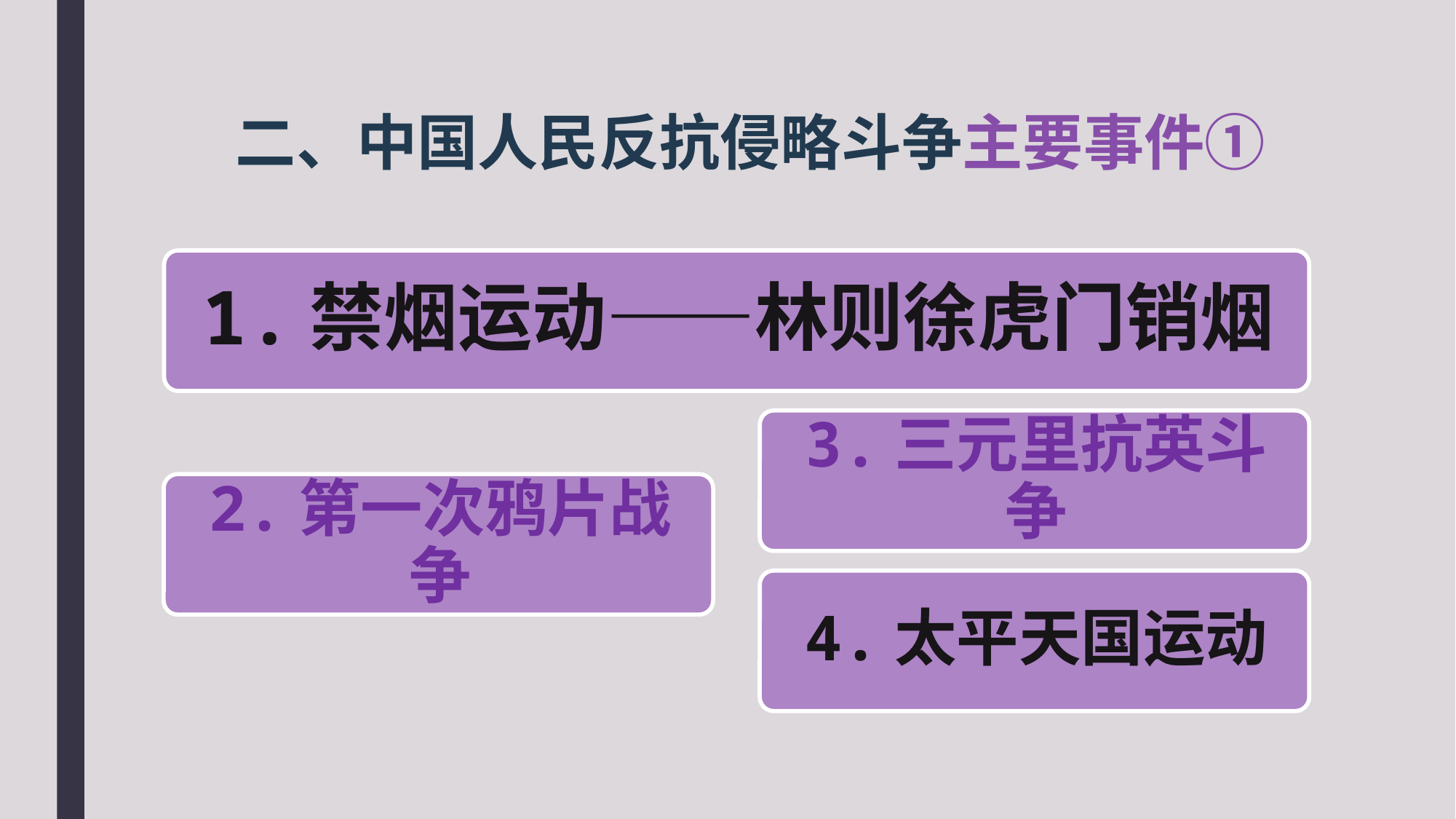

# 二、中国人民反抗侵略斗争主要事件①
1.禁烟运动——林则徐虎门销烟
2.第一次鸦片战争
3.三元里抗英斗争
4.太平天国运动